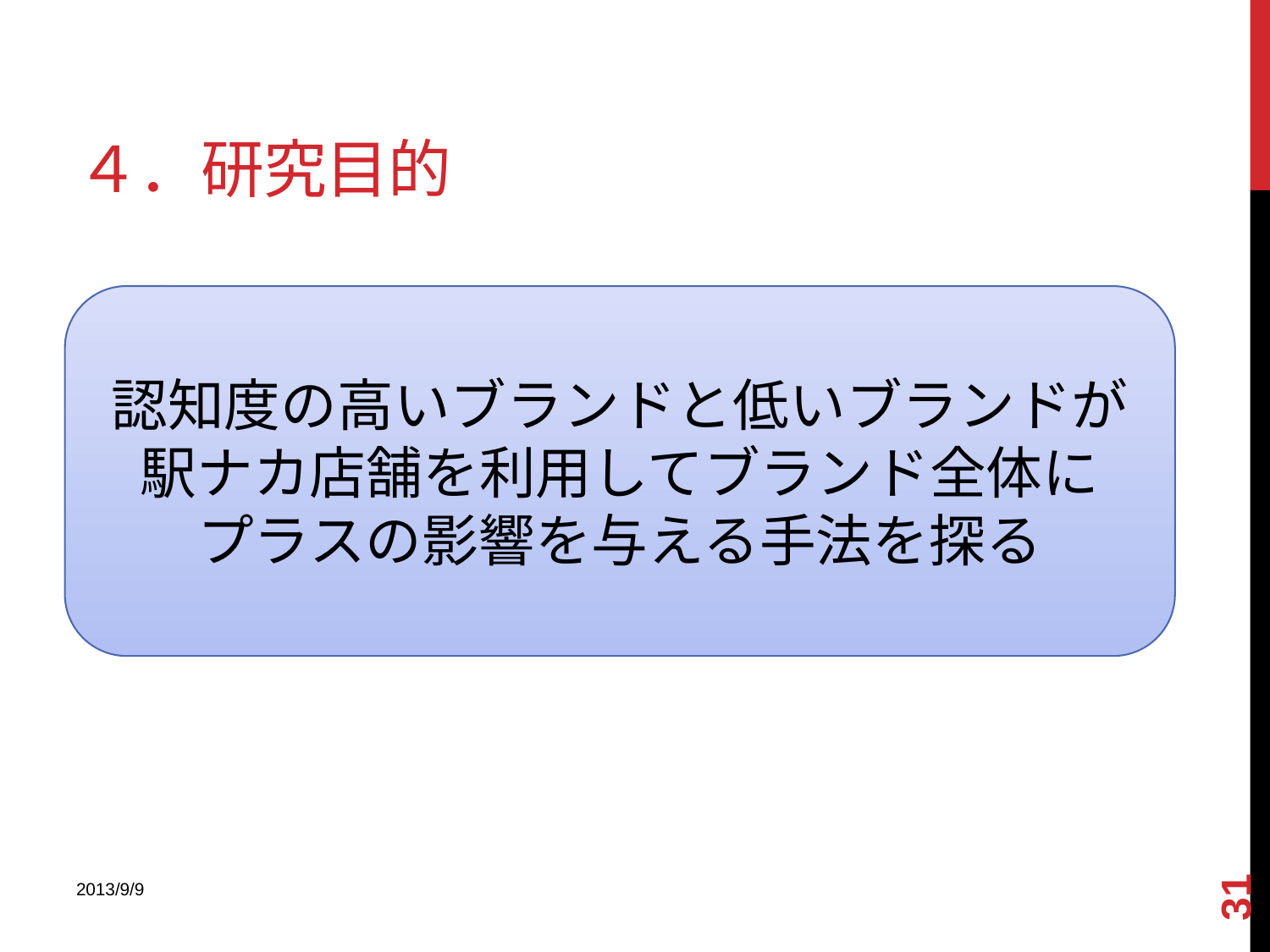

# ４．研究目的
認知度の高いブランドと低いブランドが
駅ナカ店舗を利用してブランド全体に
プラスの影響を与える手法を探る
31
2013/9/9